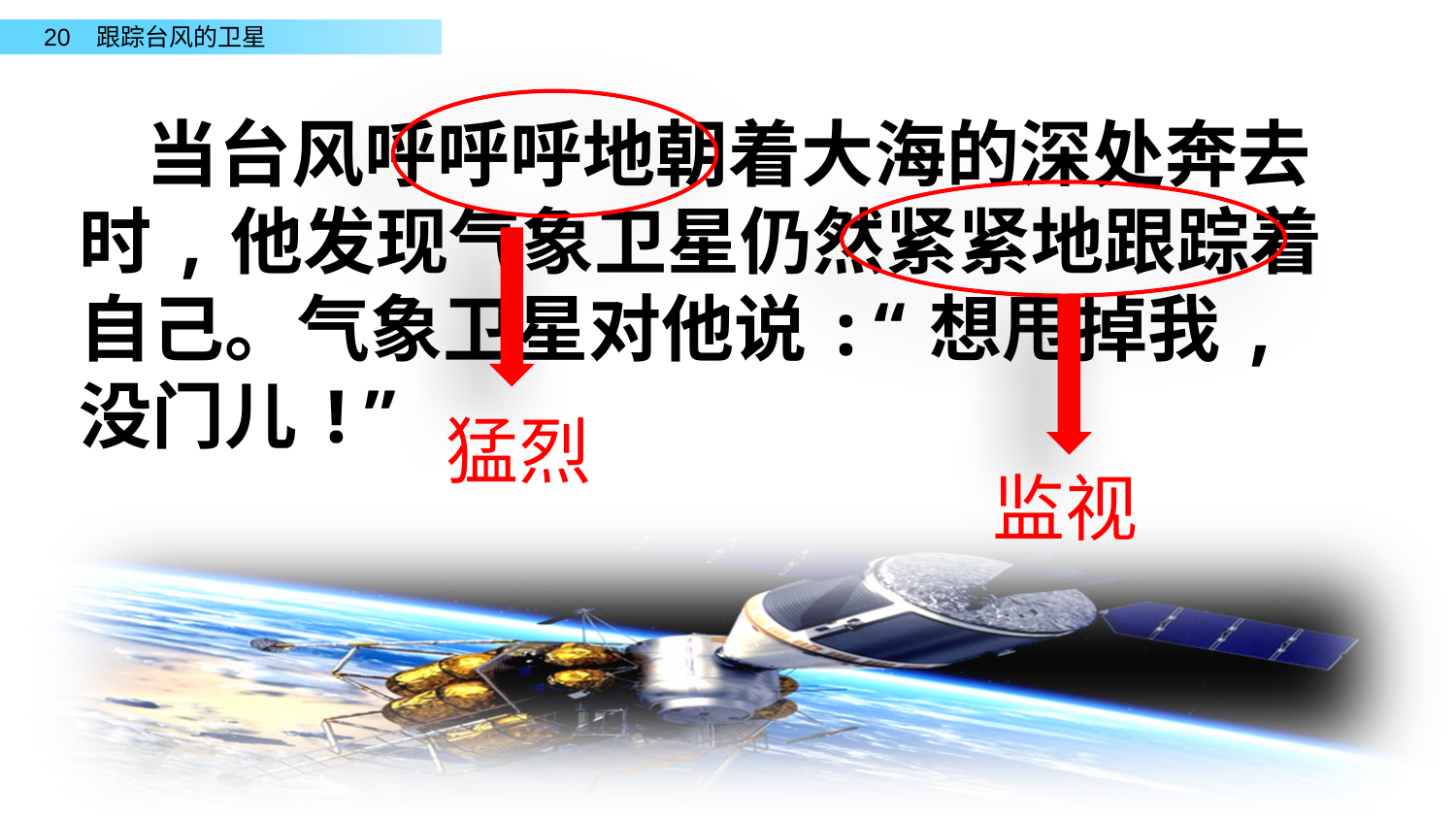

当台风呼呼呼地朝着大海的深处奔去时,他发现气象卫星仍然紧紧地跟踪着自己。气象卫星对他说:“想甩掉我,没门儿!”

猛烈
监视